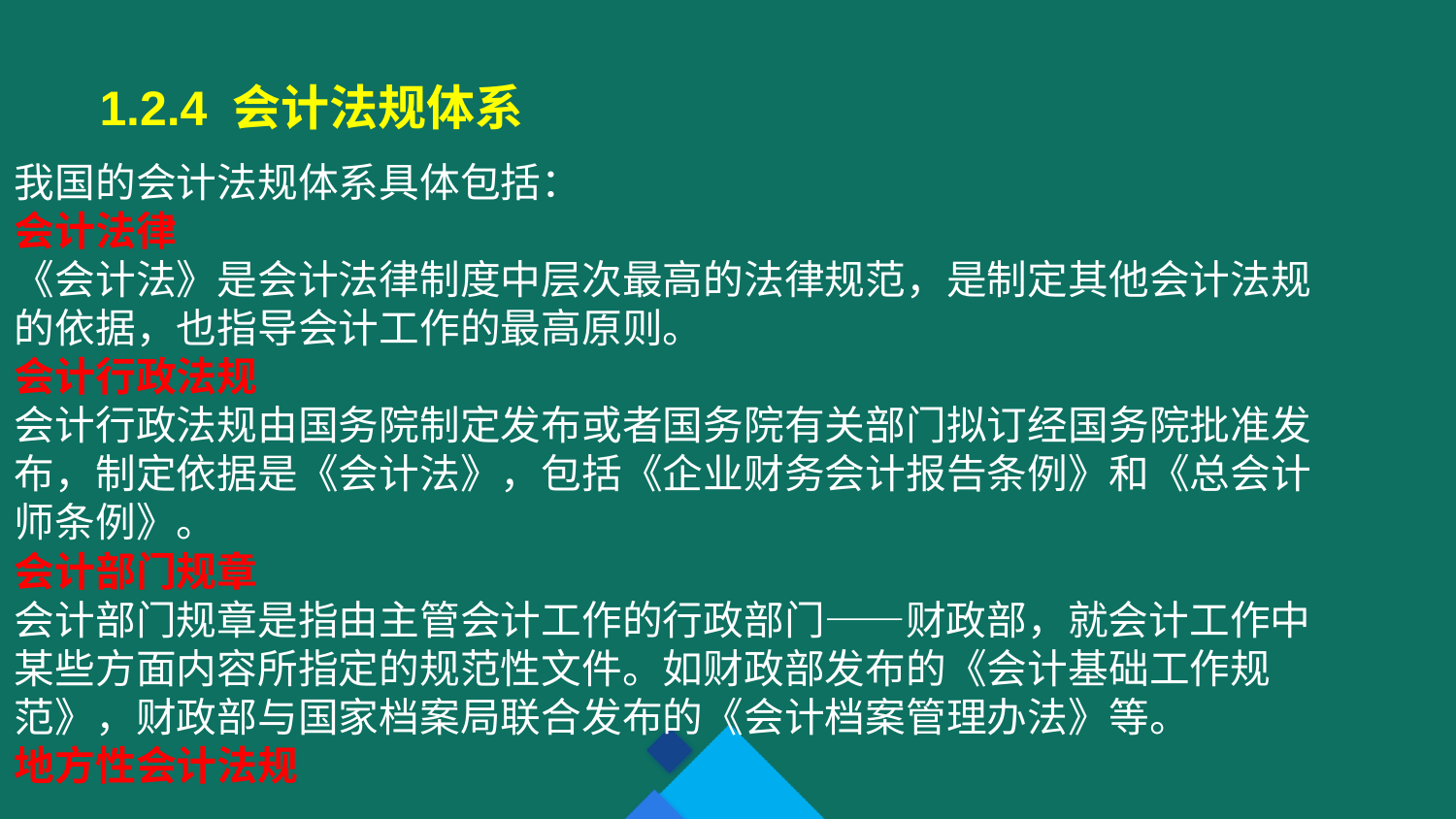

1.2.4 会计法规体系
我国的会计法规体系具体包括：
会计法律
《会计法》是会计法律制度中层次最高的法律规范，是制定其他会计法规的依据，也指导会计工作的最高原则。
会计行政法规
会计行政法规由国务院制定发布或者国务院有关部门拟订经国务院批准发布，制定依据是《会计法》，包括《企业财务会计报告条例》和《总会计师条例》。
会计部门规章
会计部门规章是指由主管会计工作的行政部门——财政部，就会计工作中某些方面内容所指定的规范性文件。如财政部发布的《会计基础工作规范》，财政部与国家档案局联合发布的《会计档案管理办法》等。
地方性会计法规